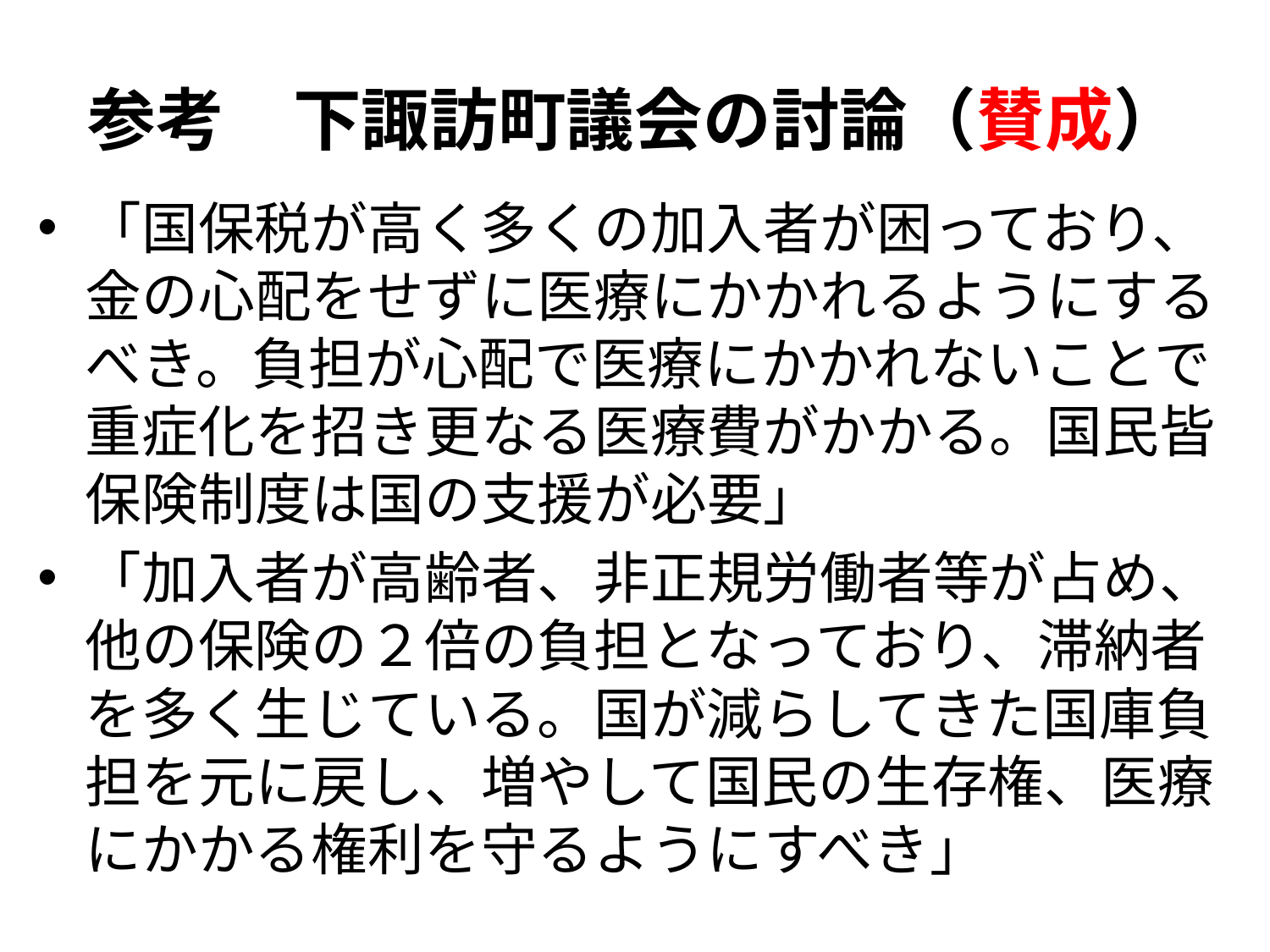

# 参考　下諏訪町議会の討論（賛成）
「国保税が高く多くの加入者が困っており、金の心配をせずに医療にかかれるようにするべき。負担が心配で医療にかかれないことで重症化を招き更なる医療費がかかる。国民皆保険制度は国の支援が必要」
「加入者が高齢者、非正規労働者等が占め、他の保険の２倍の負担となっており、滞納者を多く生じている。国が減らしてきた国庫負担を元に戻し、増やして国民の生存権、医療にかかる権利を守るようにすべき」